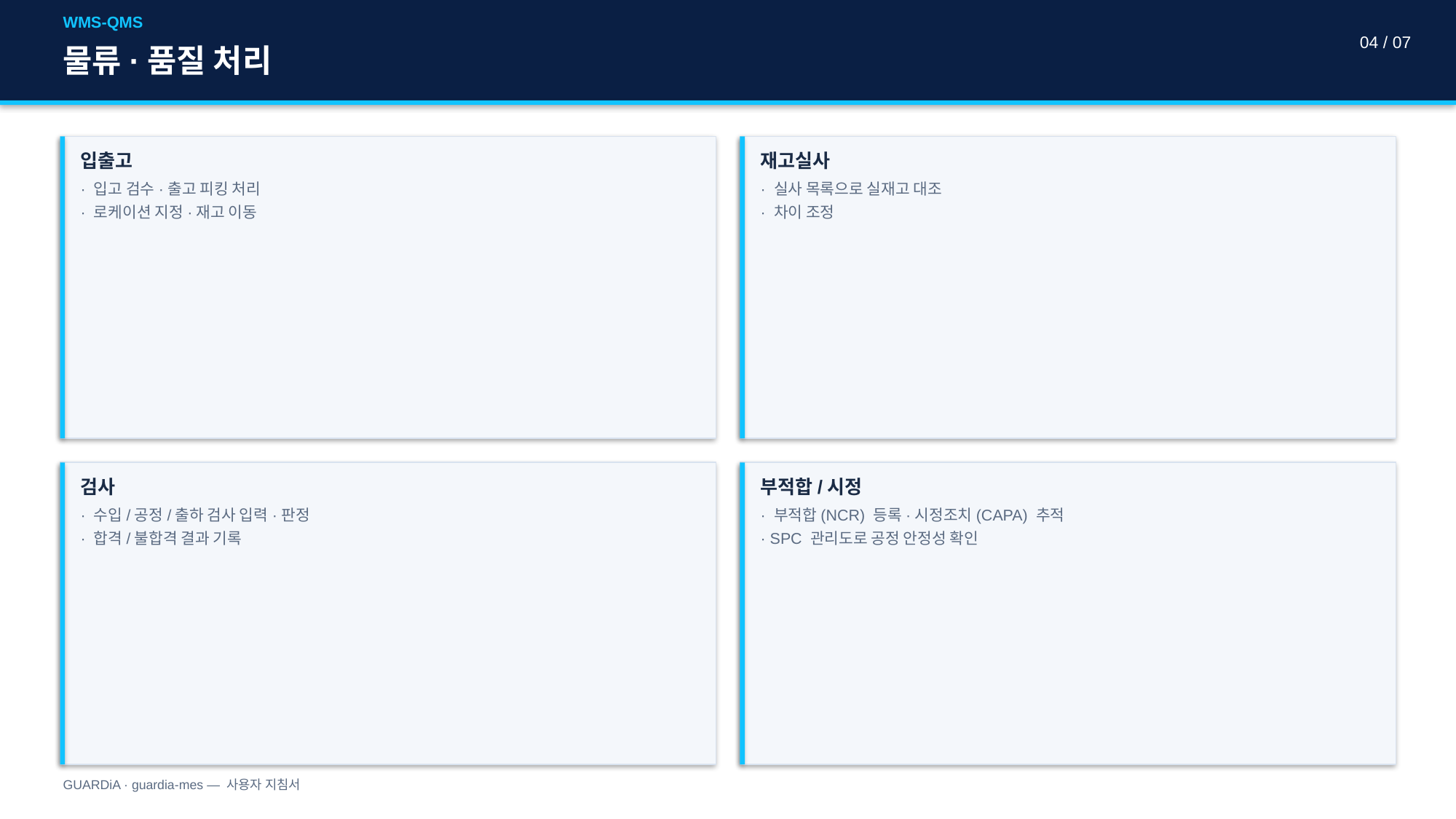

WMS-QMS
04 / 07
물류·품질 처리

입출고
· 입고 검수·출고 피킹 처리
· 로케이션 지정·재고 이동
재고실사
· 실사 목록으로 실재고 대조
· 차이 조정

검사
· 수입/공정/출하 검사 입력·판정
· 합격/불합격 결과 기록
부적합/시정
· 부적합(NCR) 등록·시정조치(CAPA) 추적
· SPC 관리도로 공정 안정성 확인
GUARDiA · guardia-mes — 사용자 지침서